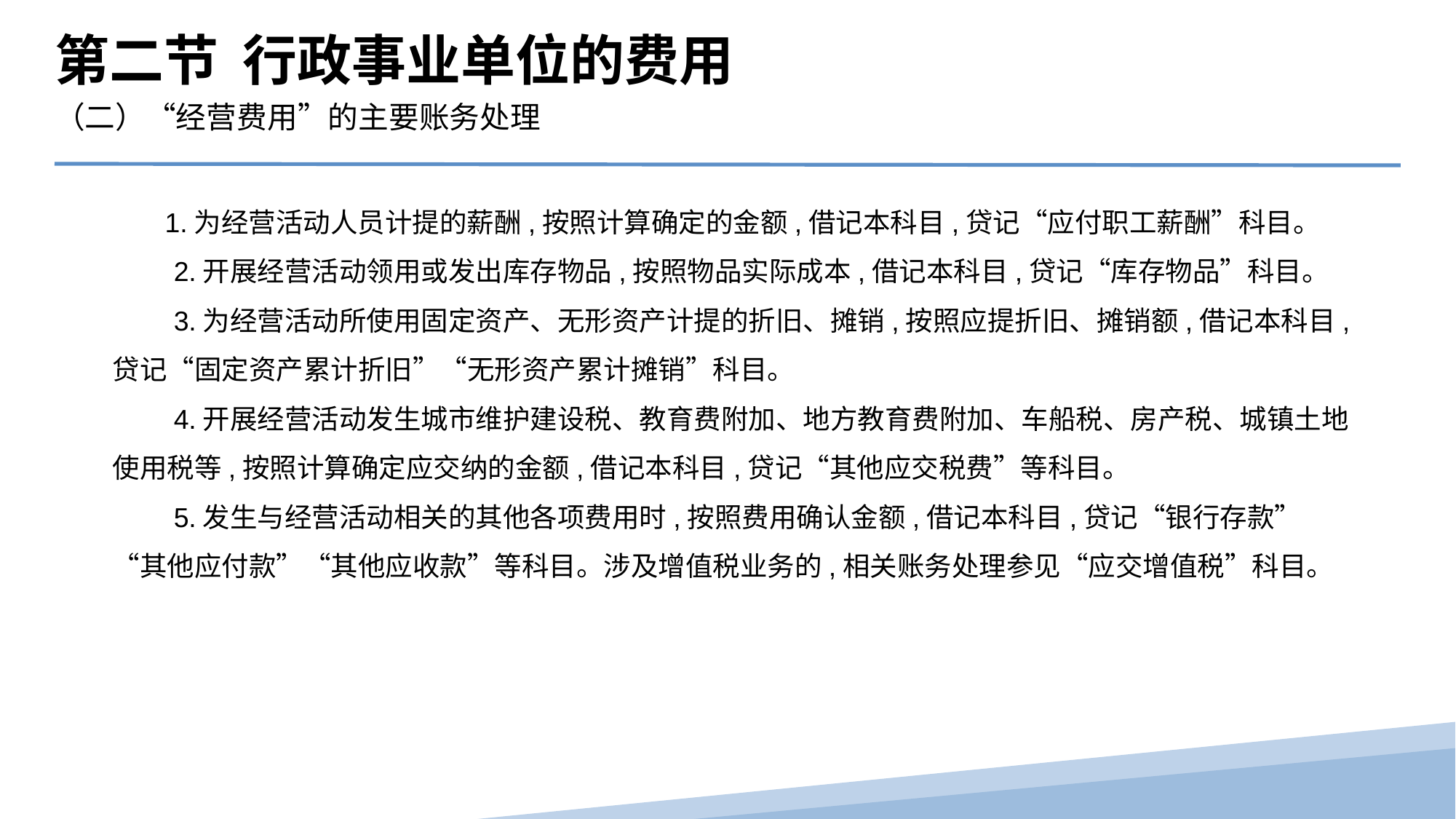

第二节  行政事业单位的费用
（二）“经营费用”的主要账务处理
　   1.为经营活动人员计提的薪酬,按照计算确定的金额,借记本科目,贷记“应付职工薪酬”科目。
　　2.开展经营活动领用或发出库存物品,按照物品实际成本,借记本科目,贷记“库存物品”科目。
　　3.为经营活动所使用固定资产、无形资产计提的折旧、摊销,按照应提折旧、摊销额,借记本科目,贷记“固定资产累计折旧”“无形资产累计摊销”科目。
　　4.开展经营活动发生城市维护建设税、教育费附加、地方教育费附加、车船税、房产税、城镇土地使用税等,按照计算确定应交纳的金额,借记本科目,贷记“其他应交税费”等科目。
　　5.发生与经营活动相关的其他各项费用时,按照费用确认金额,借记本科目,贷记“银行存款”“其他应付款”“其他应收款”等科目。涉及增值税业务的,相关账务处理参见“应交增值税”科目。